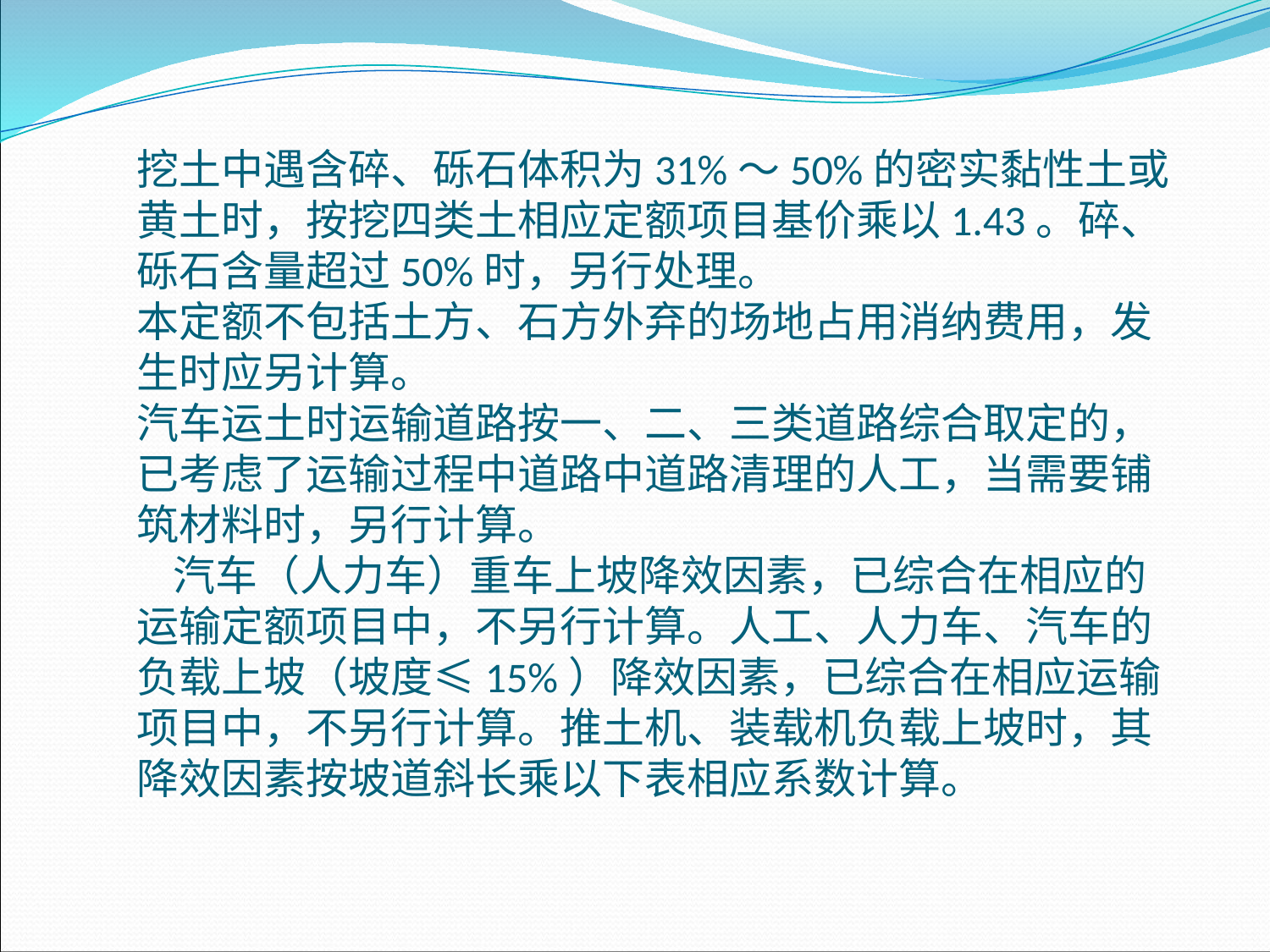

挖土中遇含碎、砾石体积为31%～50%的密实黏性土或黄土时，按挖四类土相应定额项目基价乘以1.43。碎、砾石含量超过50%时，另行处理。本定额不包括土方、石方外弃的场地占用消纳费用，发生时应另计算。汽车运土时运输道路按一、二、三类道路综合取定的，已考虑了运输过程中道路中道路清理的人工，当需要铺筑材料时，另行计算。汽车（人力车）重车上坡降效因素，已综合在相应的运输定额项目中，不另行计算。人工、人力车、汽车的负载上坡（坡度≤15%）降效因素，已综合在相应运输项目中，不另行计算。推土机、装载机负载上坡时，其降效因素按坡道斜长乘以下表相应系数计算。

20